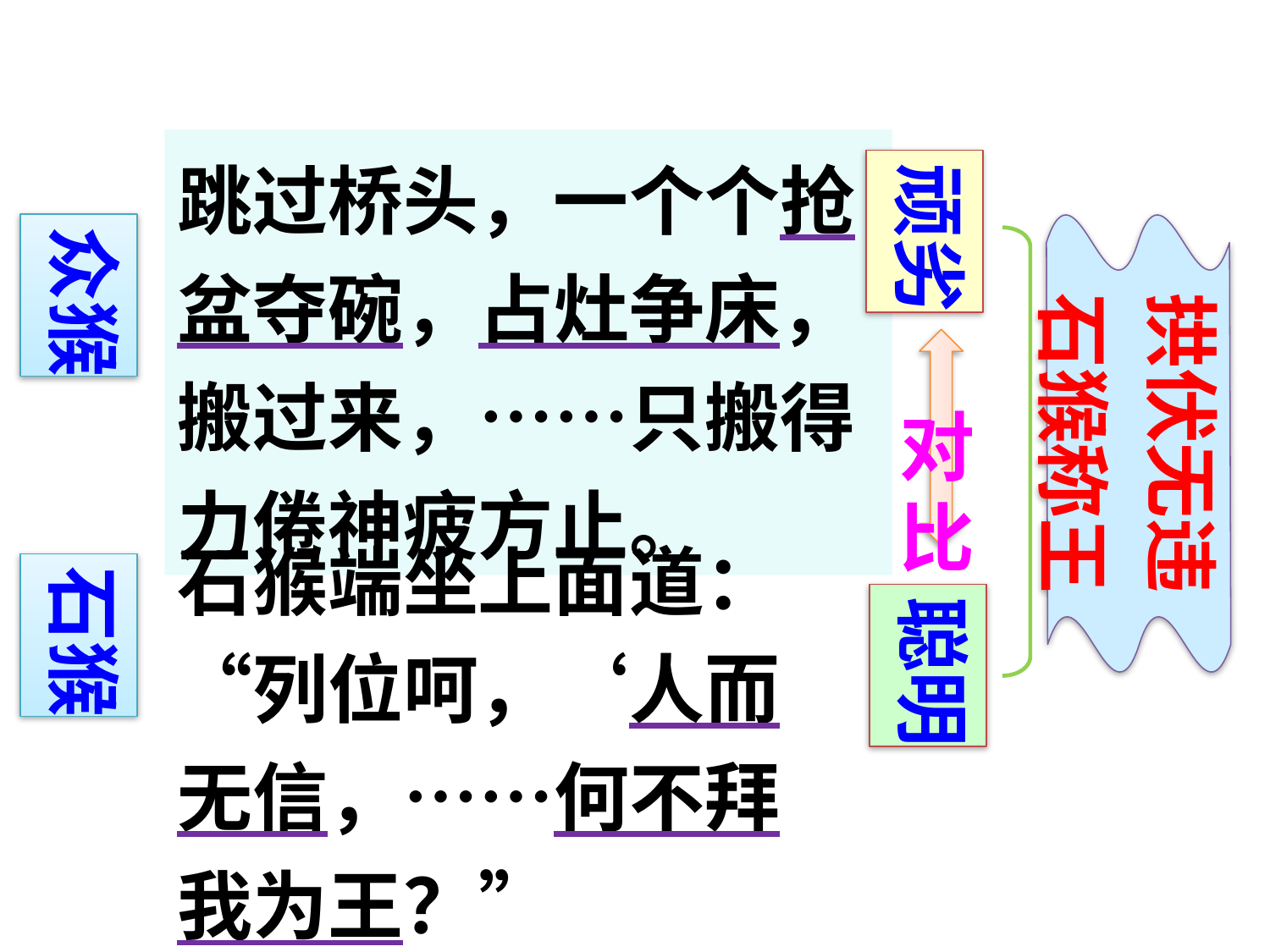

跳过桥头，一个个抢盆夺碗，占灶争床，搬过来，……只搬得力倦神疲方止。
顽劣
众猴
拱伏无违
石猴称王

对 比

石猴端坐上面道：“列位呵，‘人而无信，……何不拜我为王？”
石猴
聪明